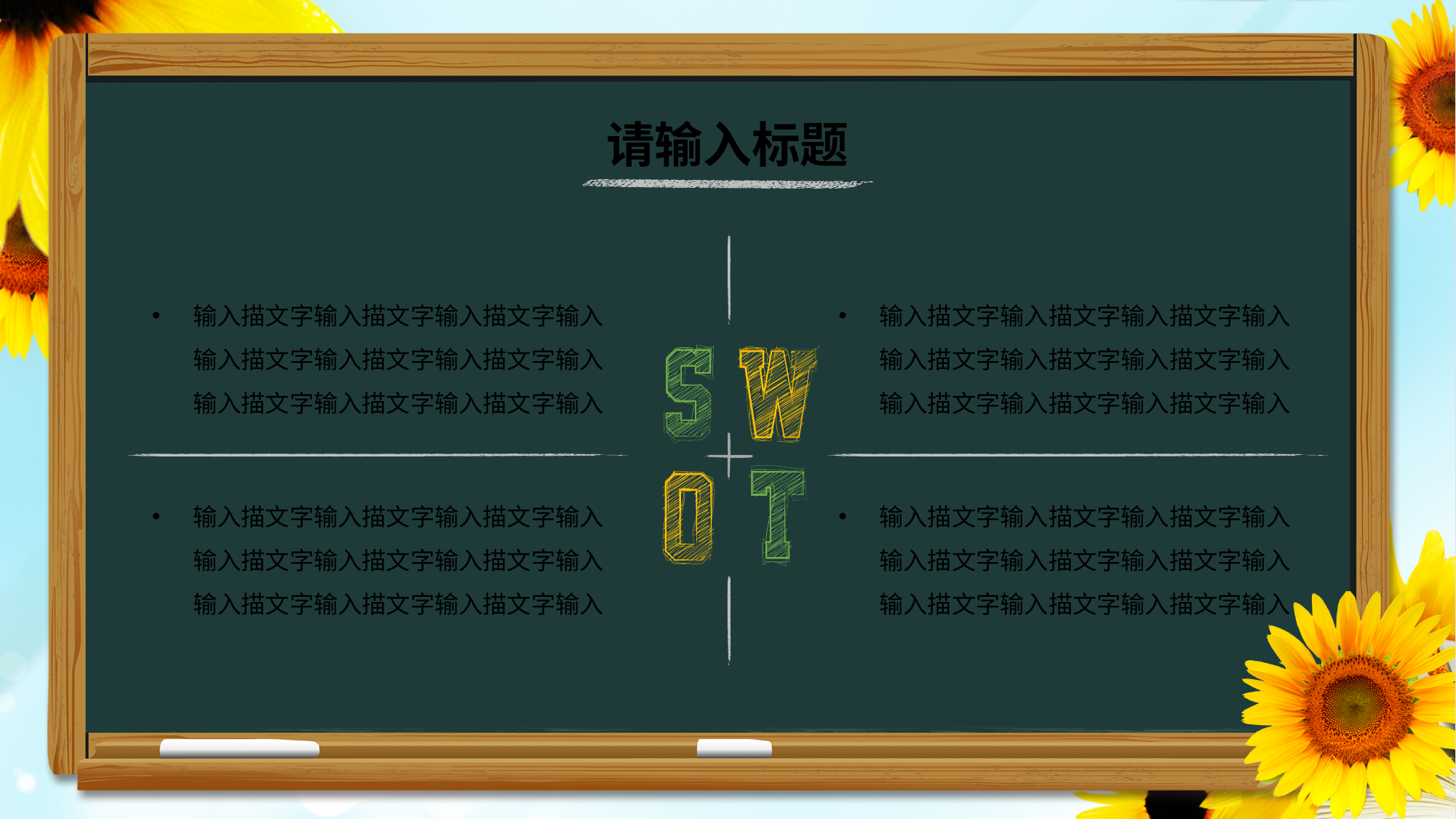

请输入标题

输入描文字输入描文字输入描文字输入输入描文字输入描文字输入描文字输入输入描文字输入描文字输入描文字输入
输入描文字输入描文字输入描文字输入输入描文字输入描文字输入描文字输入输入描文字输入描文字输入描文字输入

输入描文字输入描文字输入描文字输入输入描文字输入描文字输入描文字输入输入描文字输入描文字输入描文字输入
输入描文字输入描文字输入描文字输入输入描文字输入描文字输入描文字输入输入描文字输入描文字输入描文字输入